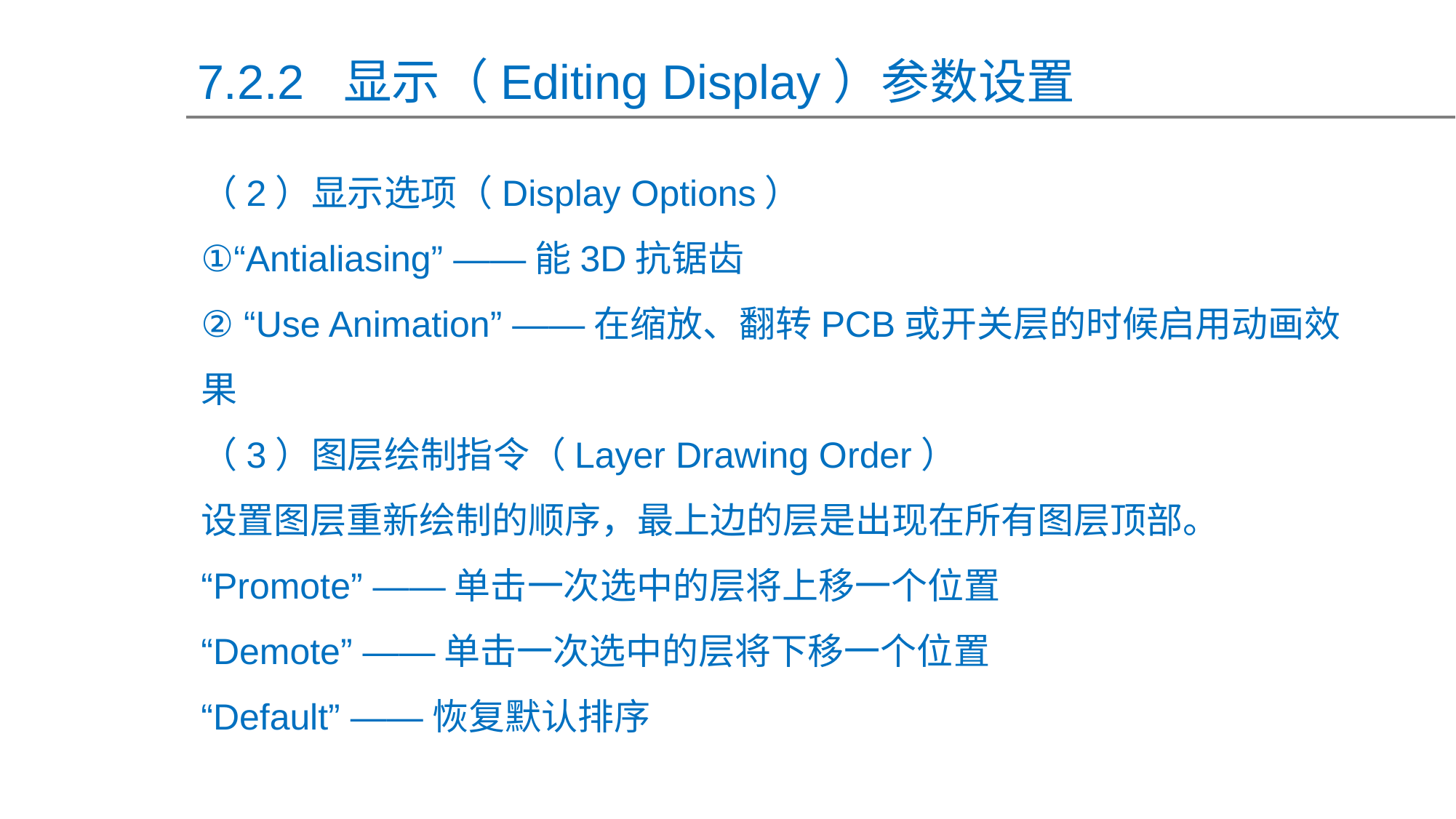

7.2.2  显示（Editing Display）参数设置
（2）显示选项（Display Options）
①“Antialiasing” ——能3D抗锯齿
② “Use Animation” ——在缩放、翻转PCB或开关层的时候启用动画效果
（3）图层绘制指令（Layer Drawing Order）
设置图层重新绘制的顺序，最上边的层是出现在所有图层顶部。
“Promote” ——单击一次选中的层将上移一个位置
“Demote” ——单击一次选中的层将下移一个位置
“Default” ——恢复默认排序